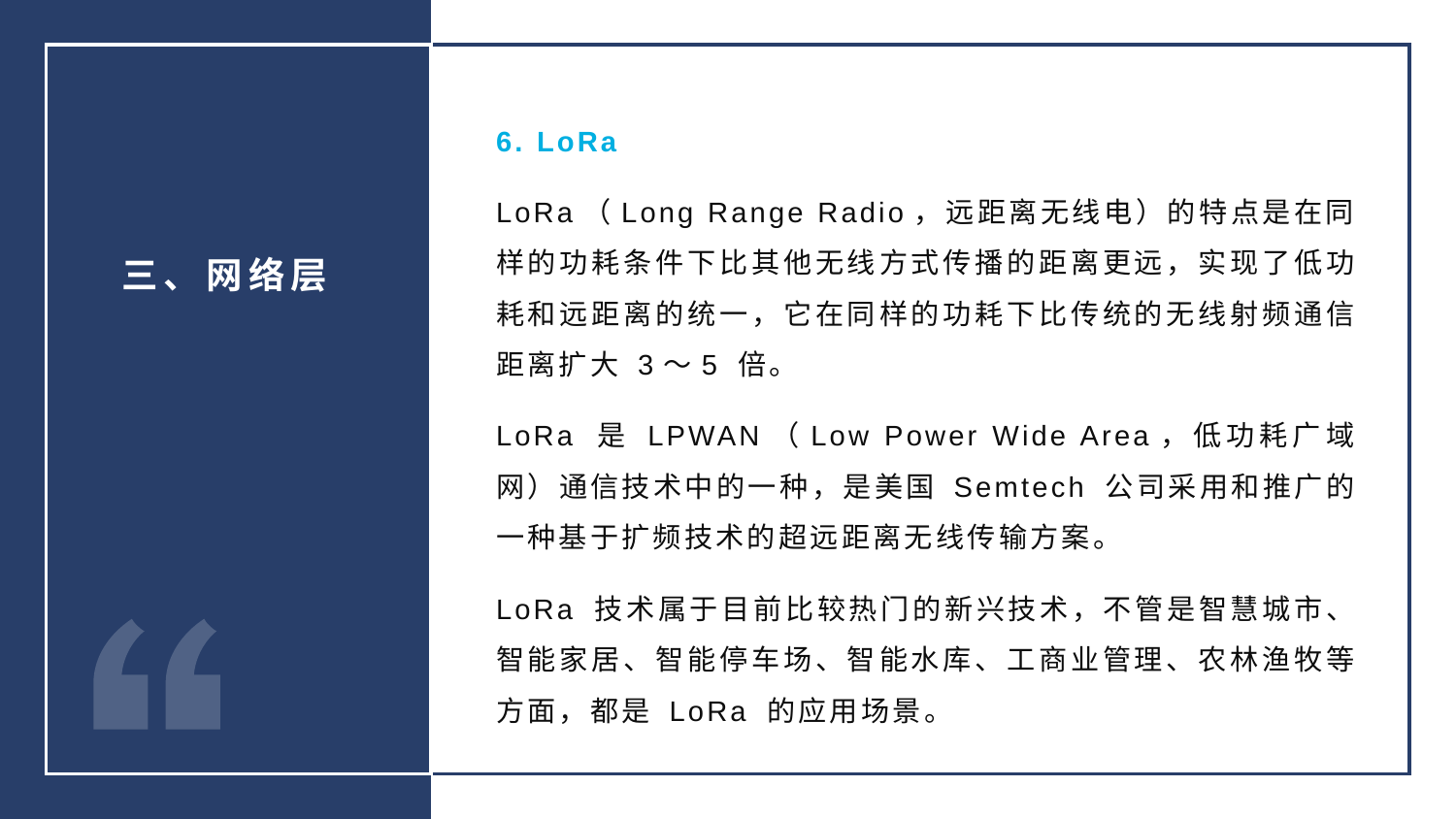

6. LoRa
LoRa（Long Range Radio，远距离无线电）的特点是在同样的功耗条件下比其他无线方式传播的距离更远，实现了低功耗和远距离的统一，它在同样的功耗下比传统的无线射频通信距离扩大 3～5 倍。
LoRa 是 LPWAN（Low Power Wide Area，低功耗广域网）通信技术中的一种，是美国 Semtech 公司采用和推广的一种基于扩频技术的超远距离无线传输方案。
LoRa 技术属于目前比较热门的新兴技术，不管是智慧城市、智能家居、智能停车场、智能水库、工商业管理、农林渔牧等方面，都是 LoRa 的应用场景。
三、网络层